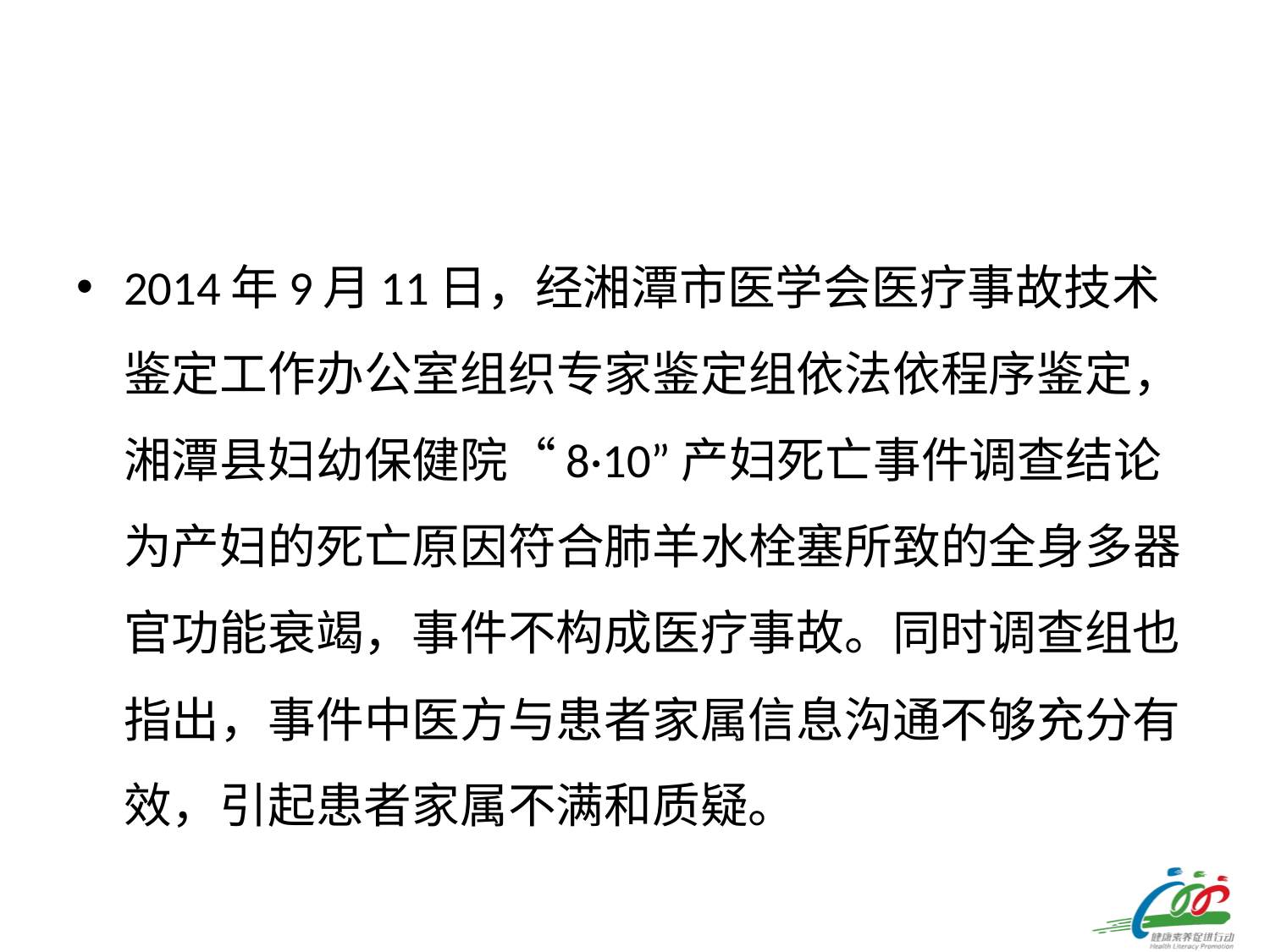

2014年9月11日，经湘潭市医学会医疗事故技术鉴定工作办公室组织专家鉴定组依法依程序鉴定，湘潭县妇幼保健院“8·10”产妇死亡事件调查结论为产妇的死亡原因符合肺羊水栓塞所致的全身多器官功能衰竭，事件不构成医疗事故。同时调查组也指出，事件中医方与患者家属信息沟通不够充分有效，引起患者家属不满和质疑。